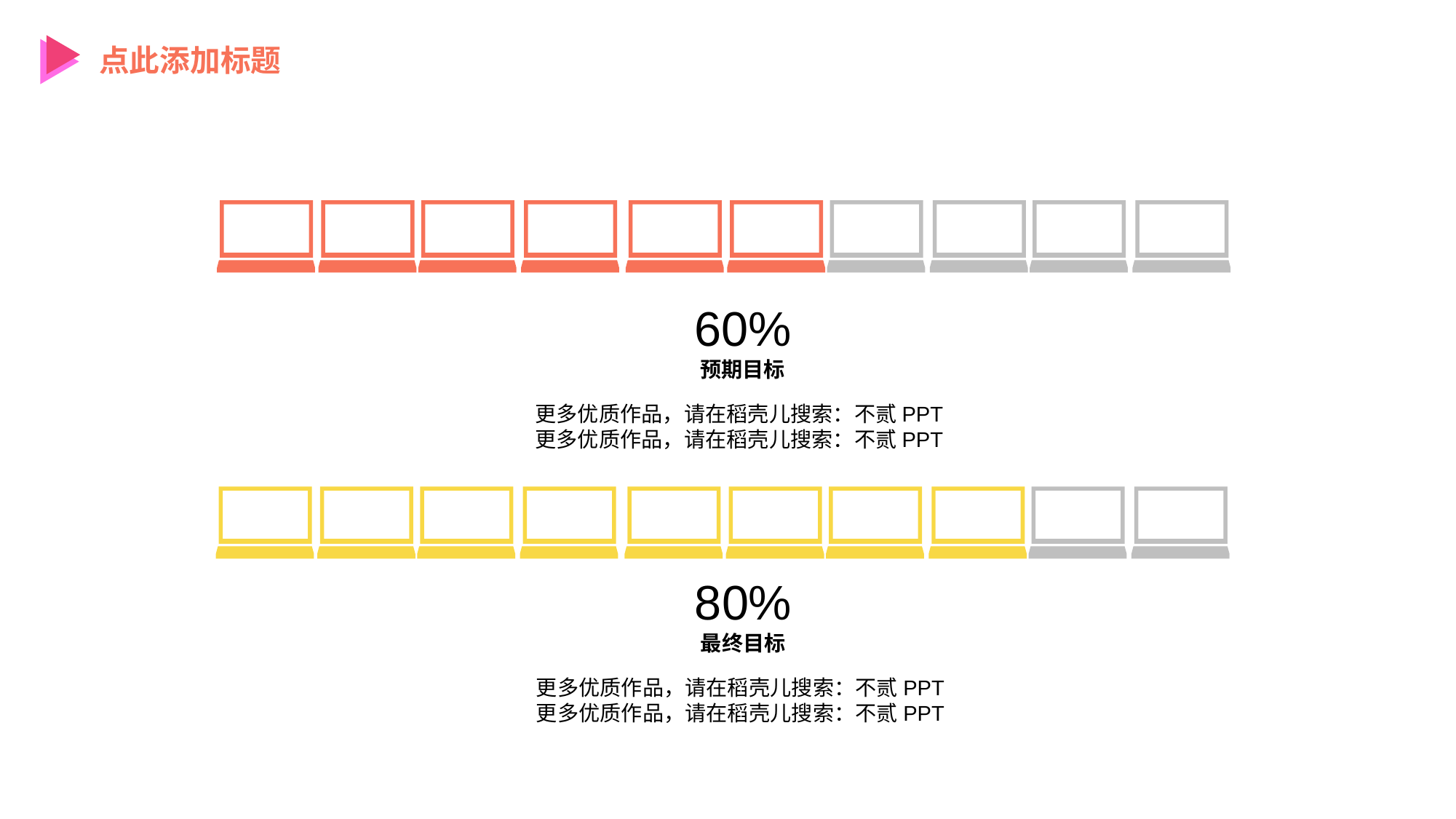

点此添加标题

60%
预期目标

更多优质作品，请在稻壳儿搜索：不贰PPT
更多优质作品，请在稻壳儿搜索：不贰PPT

80%
最终目标

更多优质作品，请在稻壳儿搜索：不贰PPT
更多优质作品，请在稻壳儿搜索：不贰PPT